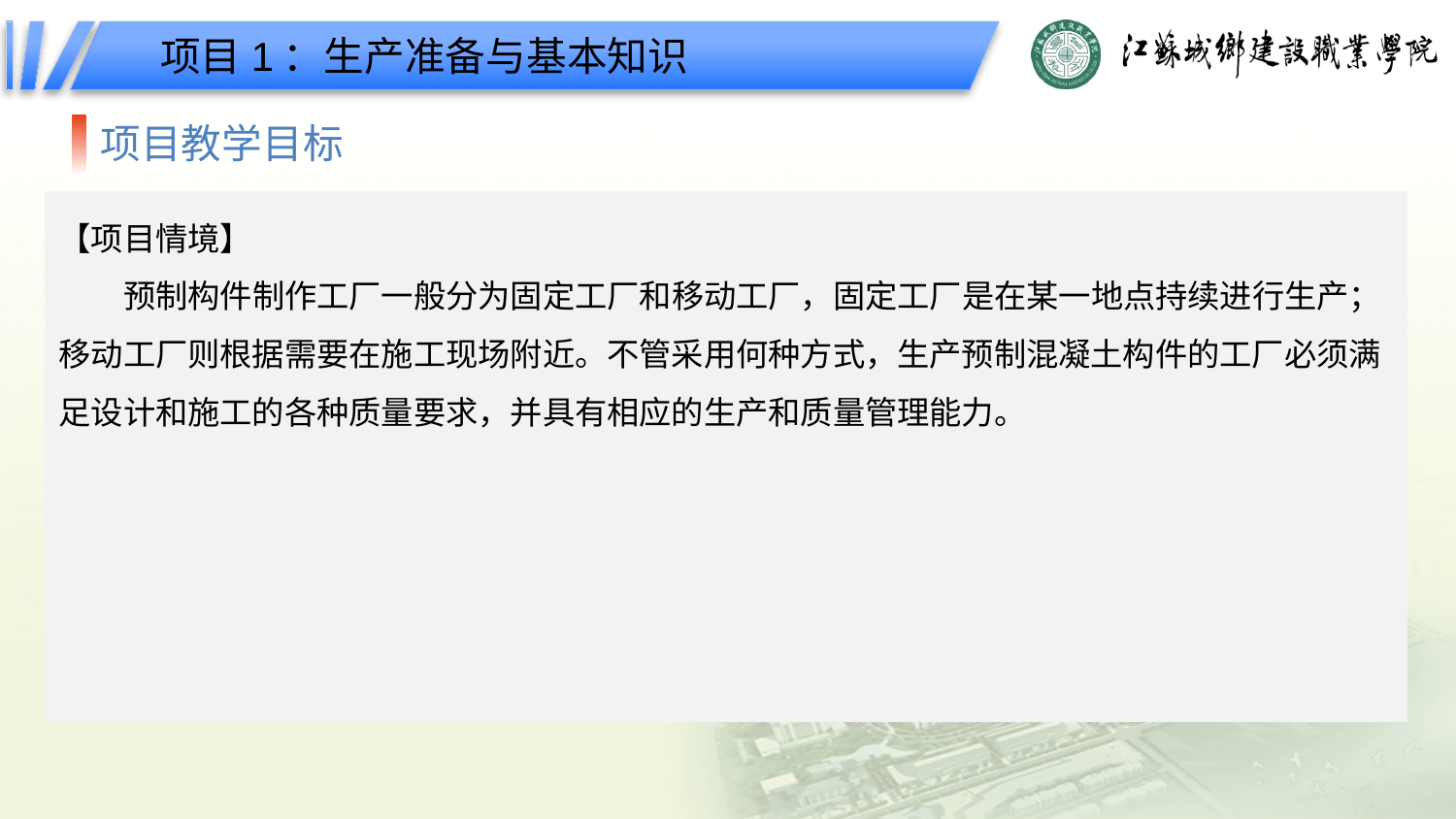

项目1：生产准备与基本知识
项目教学目标

【项目情境】
预制构件制作工厂一般分为固定工厂和移动工厂，固定工厂是在某一地点持续进行生产；移动工厂则根据需要在施工现场附近。不管采用何种方式，生产预制混凝土构件的工厂必须满足设计和施工的各种质量要求，并具有相应的生产和质量管理能力。